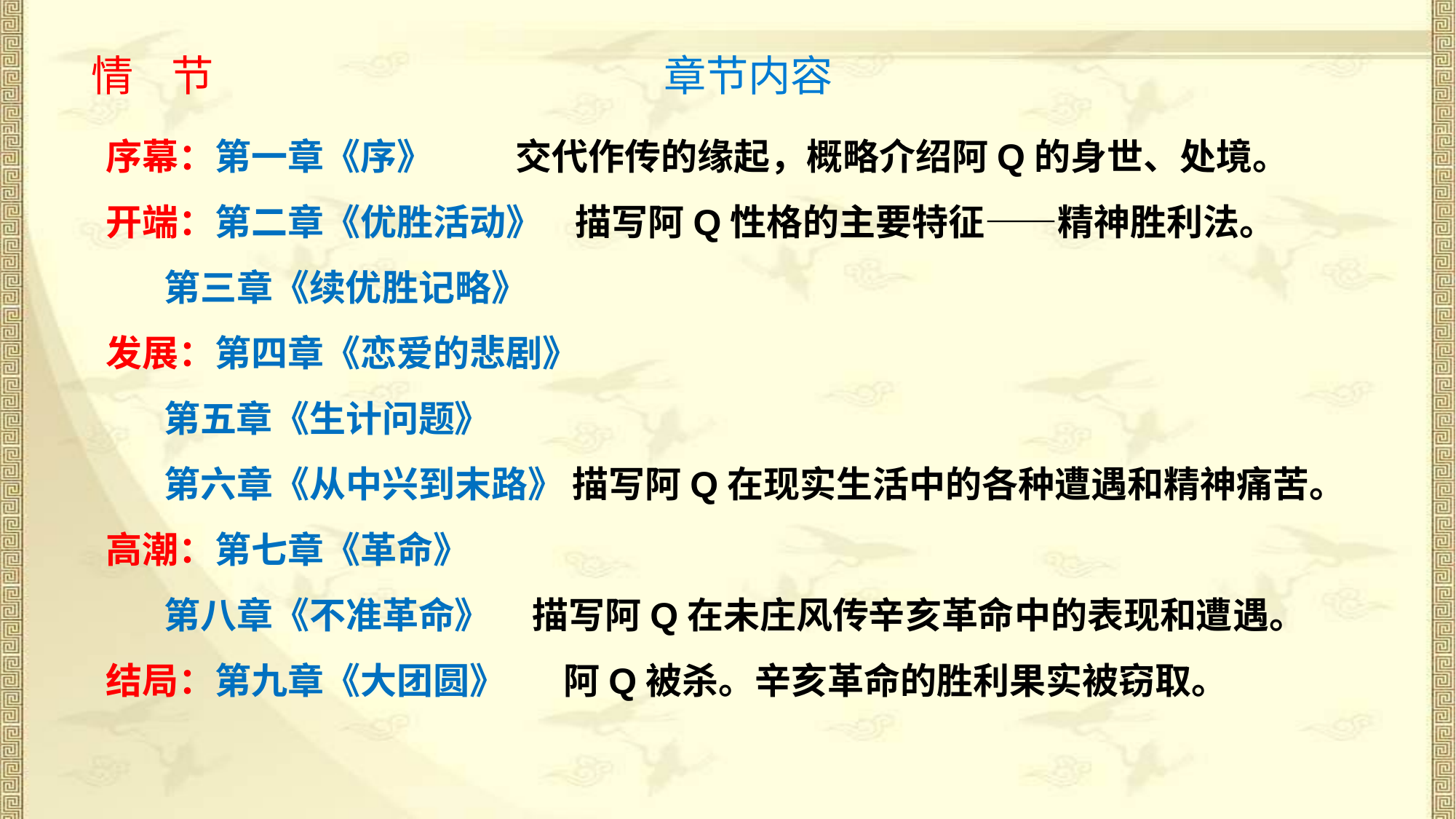

情    节
章节内容
序幕：第一章《序》          交代作传的缘起，概略介绍阿Q的身世、处境。
开端：第二章《优胜活动》    描写阿Q性格的主要特征——精神胜利法。
      第三章《续优胜记略》
发展：第四章《恋爱的悲剧》
      第五章《生计问题》
      第六章《从中兴到末路》 描写阿Q在现实生活中的各种遭遇和精神痛苦。
高潮：第七章《革命》
      第八章《不准革命》     描写阿Q在未庄风传辛亥革命中的表现和遭遇。
结局：第九章《大团圆》       阿Q被杀。辛亥革命的胜利果实被窃取。